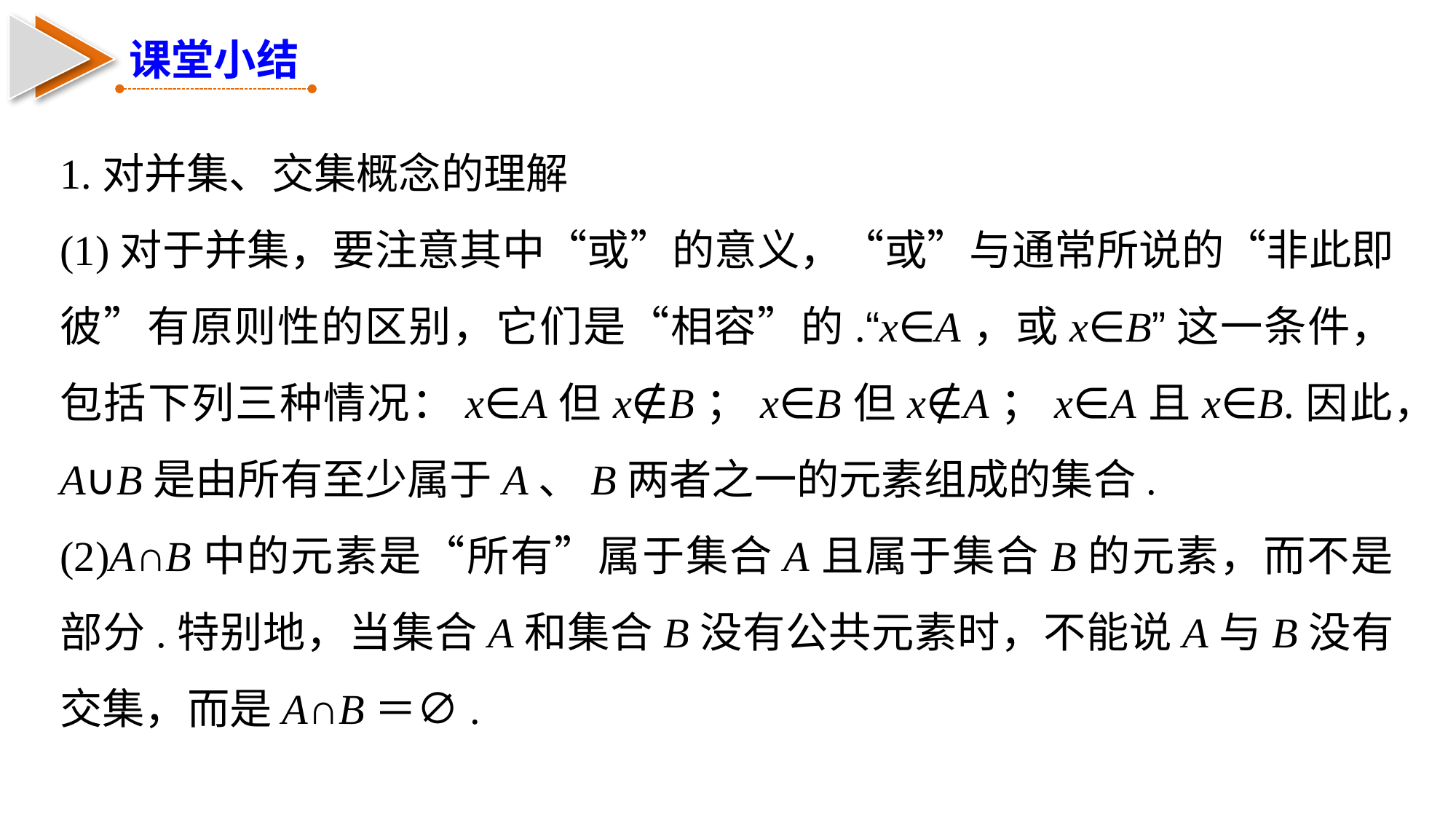

课堂小结
1.对并集、交集概念的理解
(1)对于并集，要注意其中“或”的意义，“或”与通常所说的“非此即彼”有原则性的区别，它们是“相容”的.“x∈A，或x∈B”这一条件，包括下列三种情况：x∈A但x∉B；x∈B但x∉A；x∈A且x∈B.因此，A∪B是由所有至少属于A、B两者之一的元素组成的集合.
(2)A∩B中的元素是“所有”属于集合A且属于集合B的元素，而不是部分.特别地，当集合A和集合B没有公共元素时，不能说A与B没有交集，而是A∩B＝∅.